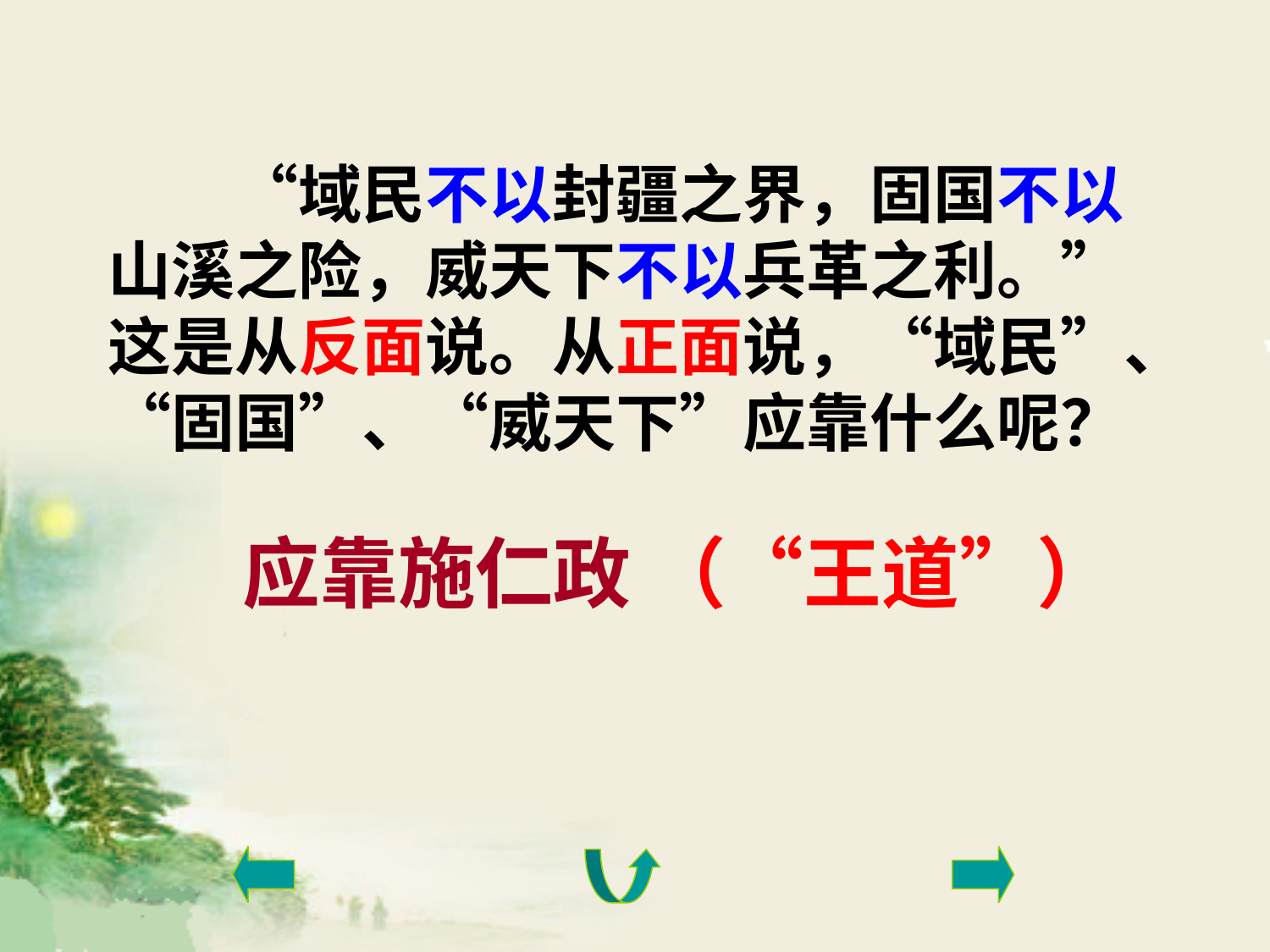

# “域民不以封疆之界，固国不以山溪之险，威天下不以兵革之利。”这是从反面说。从正面说，“域民”、“固国”、“威天下”应靠什么呢？
　　应靠施仁政 （“王道”）